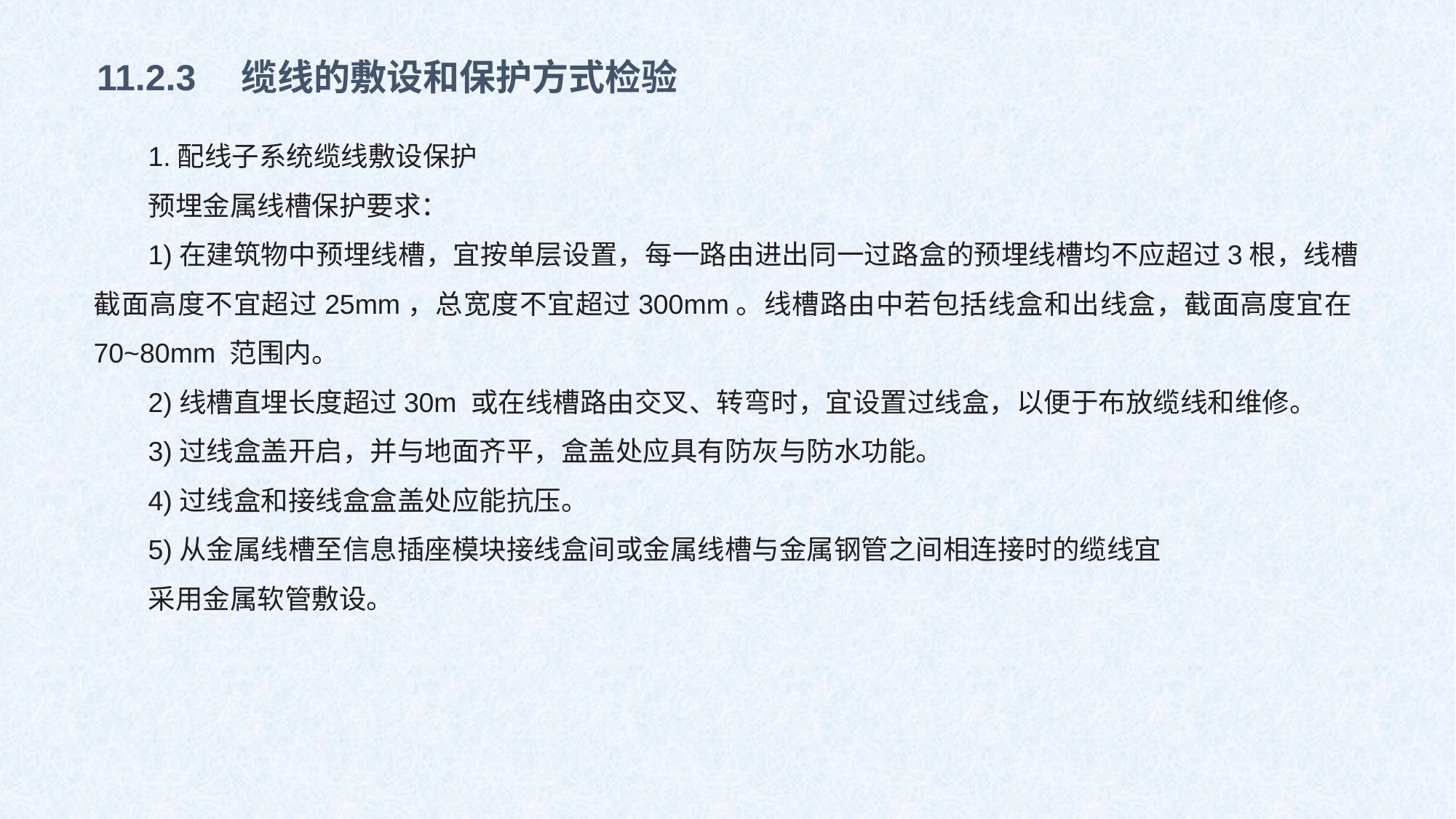

11.2.3　缆线的敷设和保护方式检验
1.配线子系统缆线敷设保护
预埋金属线槽保护要求：
1)在建筑物中预埋线槽，宜按单层设置，每一路由进出同一过路盒的预埋线槽均不应超过3根，线槽截面高度不宜超过25mm，总宽度不宜超过300mm。线槽路由中若包括线盒和出线盒，截面高度宜在70~80mm 范围内。
2)线槽直埋长度超过30m 或在线槽路由交叉、转弯时，宜设置过线盒，以便于布放缆线和维修。
3)过线盒盖开启，并与地面齐平，盒盖处应具有防灰与防水功能。
4)过线盒和接线盒盒盖处应能抗压。
5)从金属线槽至信息插座模块接线盒间或金属线槽与金属钢管之间相连接时的缆线宜
采用金属软管敷设。